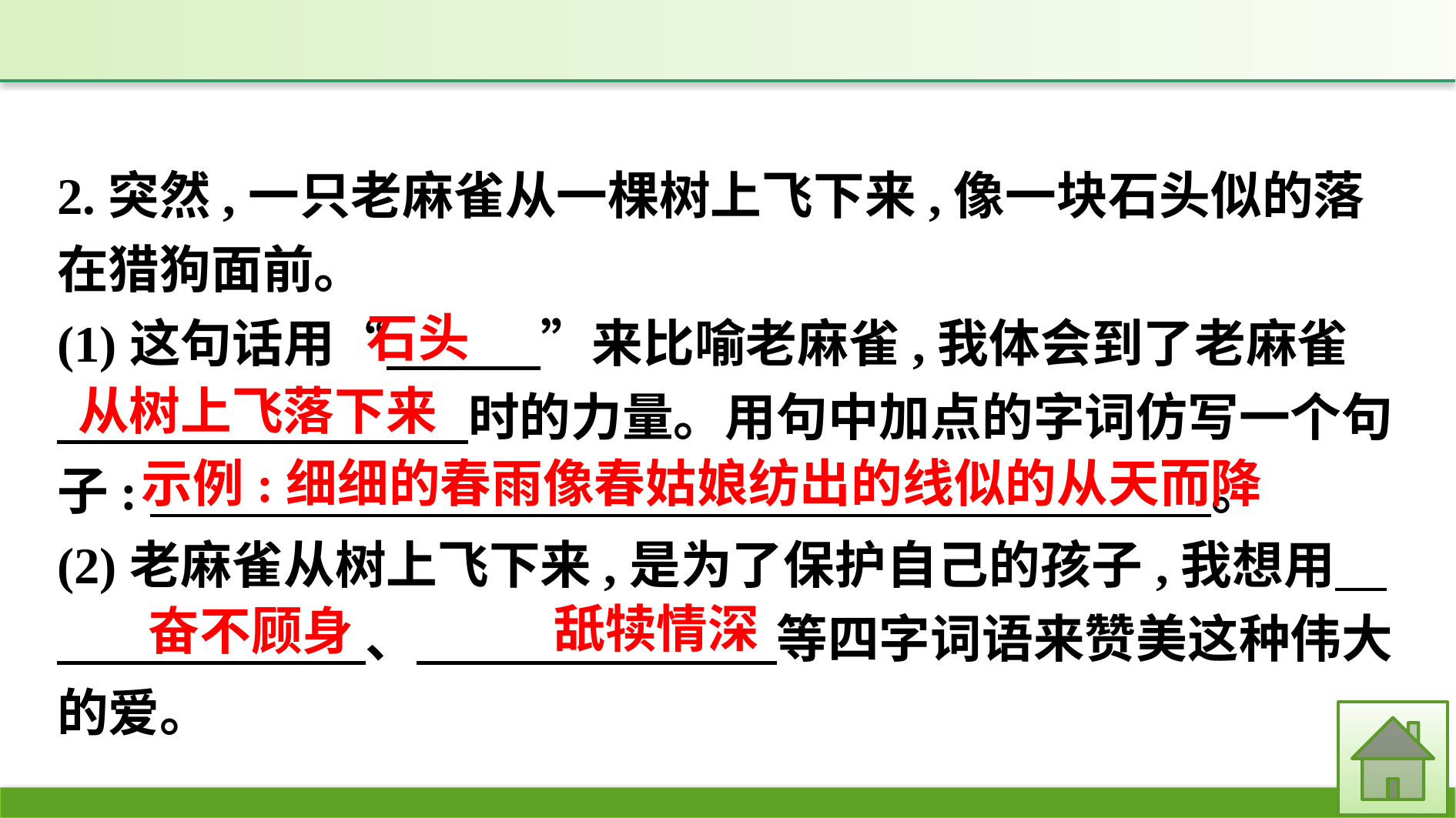

2.突然,一只老麻雀从一棵树上飞下来,像一块石头似的落在猎狗面前。
(1)这句话用“　　　”来比喻老麻雀,我体会到了老麻雀
　　　　　　　　时的力量。用句中加点的字词仿写一个句子:　                                                                                      。
(2)老麻雀从树上飞下来,是为了保护自己的孩子,我想用　　　　　　　、　　　　　　　等四字词语来赞美这种伟大的爱。
石头
从树上飞落下来
示例:细细的春雨像春姑娘纺出的线似的从天而降
舐犊情深
奋不顾身